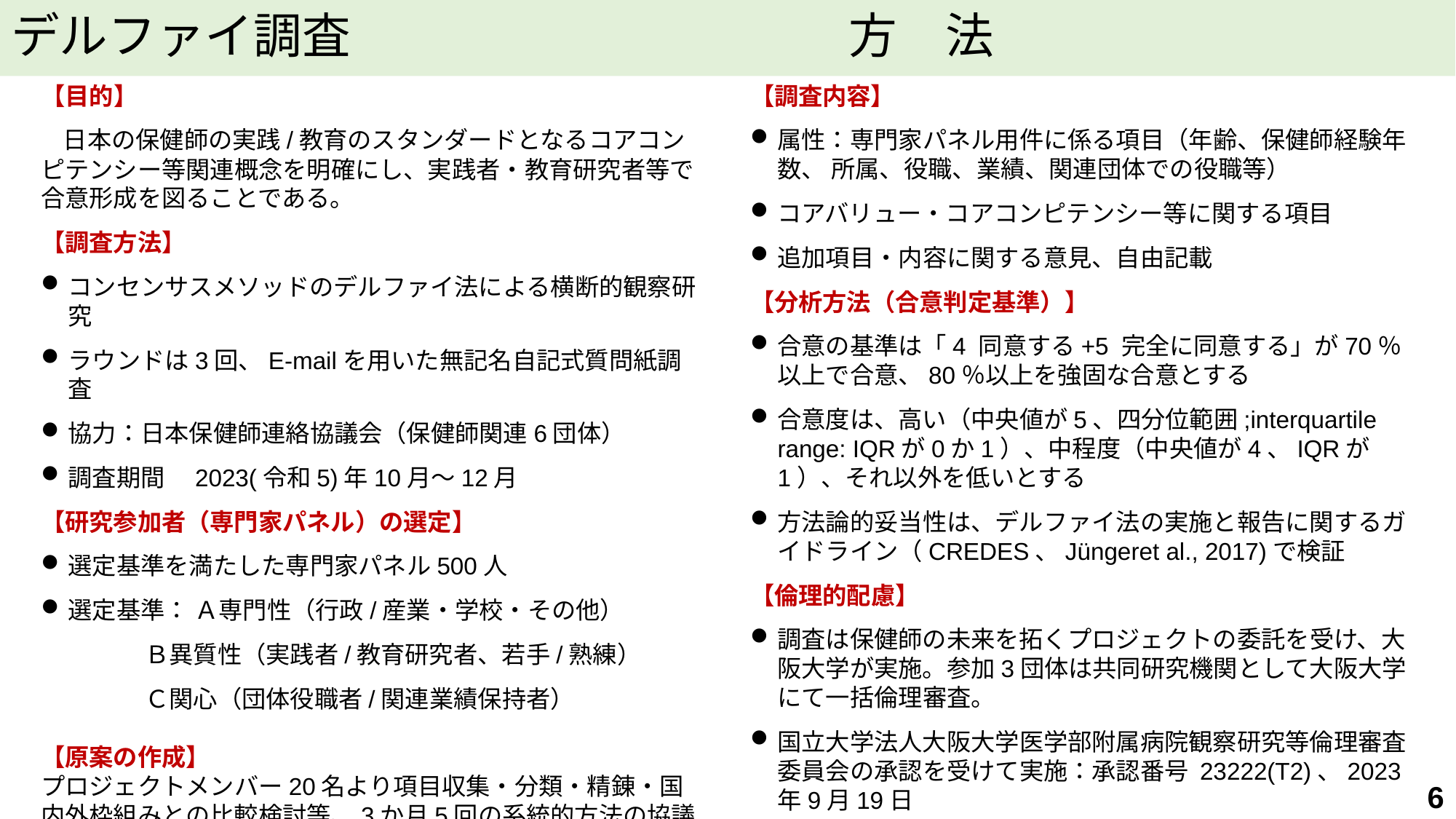

デルファイ調査　　　　　　　　　　　方　法
【目的】
   日本の保健師の実践/教育のスタンダードとなるコアコンピテンシー等関連概念を明確にし、実践者・教育研究者等で合意形成を図ることである。
【調査方法】
コンセンサスメソッドのデルファイ法による横断的観察研究
ラウンドは3回、E-mailを用いた無記名自記式質問紙調査
協力：日本保健師連絡協議会（保健師関連6団体）
調査期間　2023(令和5)年10月～12月
【研究参加者（専門家パネル）の選定】
選定基準を満たした専門家パネル500人
選定基準： Ａ専門性（行政/産業・学校・その他）
                  Ｂ異質性（実践者/教育研究者、若手/熟練）
                  Ｃ関心（団体役職者/関連業績保持者）

【原案の作成】
プロジェクトメンバー20名より項目収集・分類・精錬・国内外枠組みとの比較検討等、3か月5回の系統的方法の協議経て案出
【調査内容】
属性：専門家パネル用件に係る項目（年齢、保健師経験年数、 所属、役職、業績、関連団体での役職等）
コアバリュー・コアコンピテンシー等に関する項目
追加項目・内容に関する意見、自由記載
【分析方法（合意判定基準）】
合意の基準は「4 同意する+5 完全に同意する」が70％以上で合意、80％以上を強固な合意とする
合意度は、高い（中央値が5、四分位範囲;interquartile range: IQRが0か1）、中程度（中央値が4、IQRが1）、それ以外を低いとする
方法論的妥当性は、デルファイ法の実施と報告に関するガイドライン（CREDES、Jüngeret al., 2017)で検証
【倫理的配慮】
調査は保健師の未来を拓くプロジェクトの委託を受け、大阪大学が実施。参加3団体は共同研究機関として大阪大学にて一括倫理審査。
国立大学法人大阪大学医学部附属病院観察研究等倫理審査委員会の承認を受けて実施：承認番号 23222(T2)、2023年9月19日

6